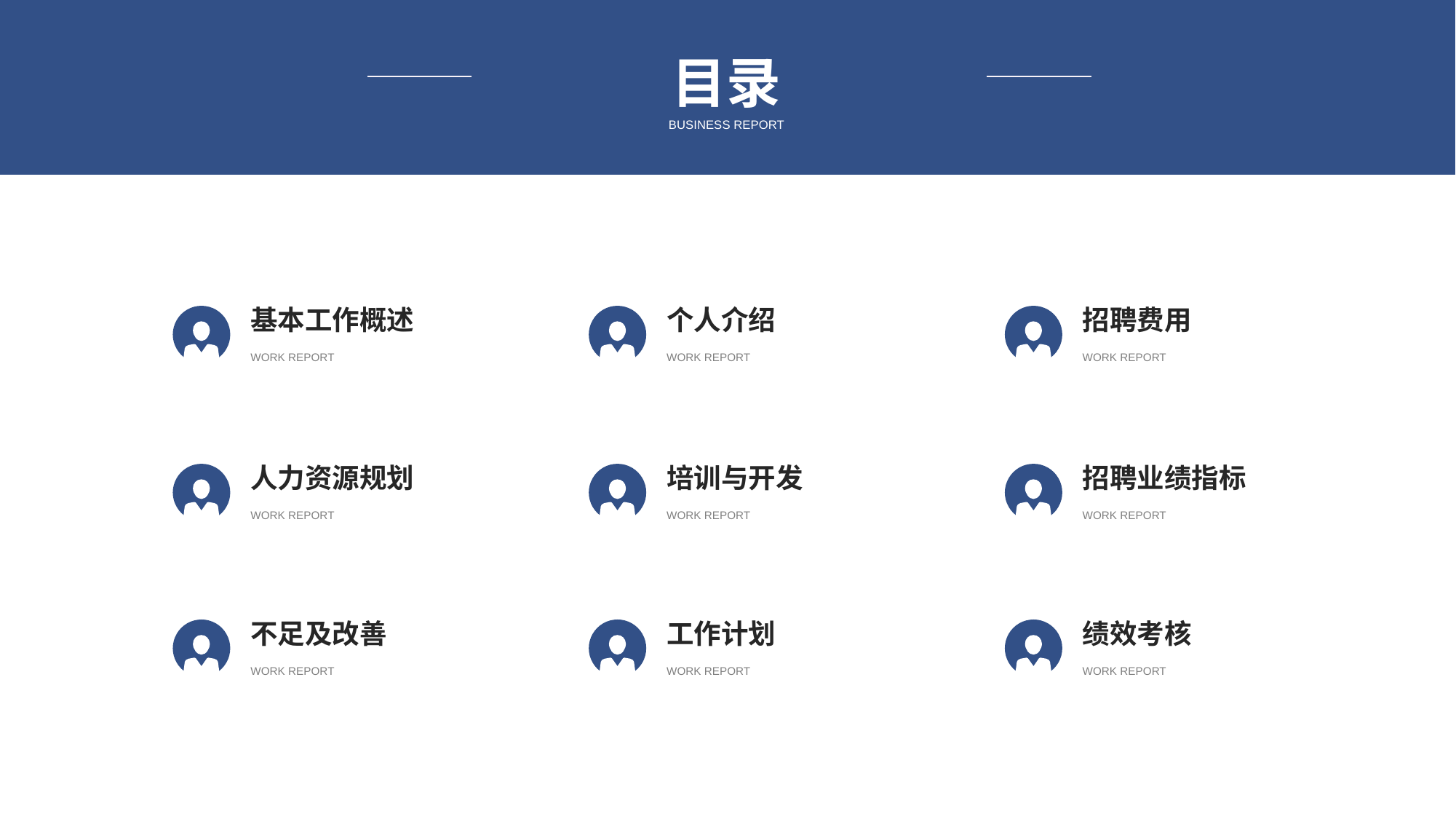

目录
BUSINESS REPORT
基本工作概述
个人介绍
招聘费用

WORK REPORT
WORK REPORT
WORK REPORT
人力资源规划
培训与开发
招聘业绩指标

WORK REPORT
WORK REPORT
WORK REPORT
不足及改善
工作计划
绩效考核

WORK REPORT
WORK REPORT
WORK REPORT